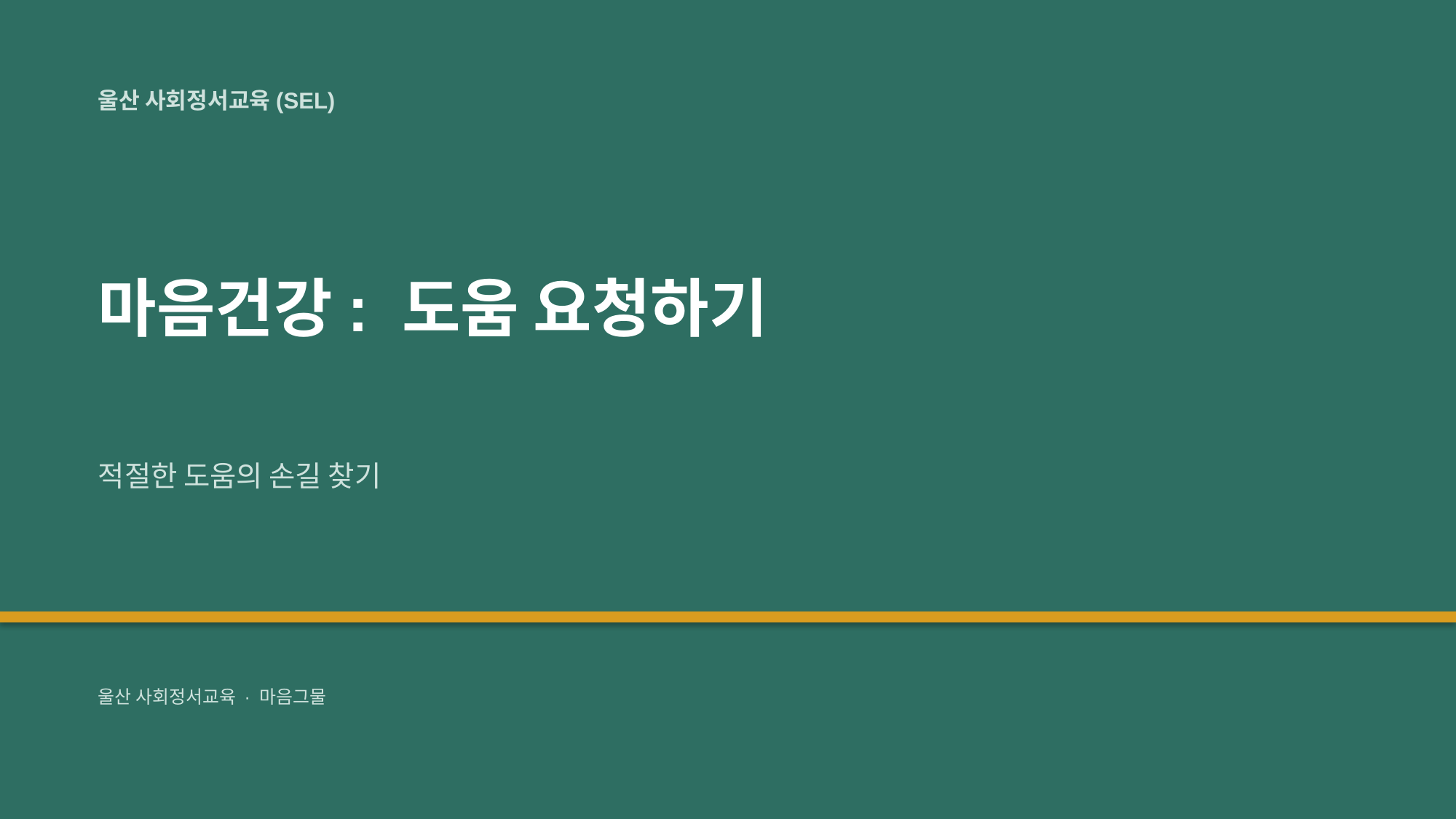

울산 사회정서교육(SEL)
마음건강: 도움 요청하기
적절한 도움의 손길 찾기

울산 사회정서교육 · 마음그물